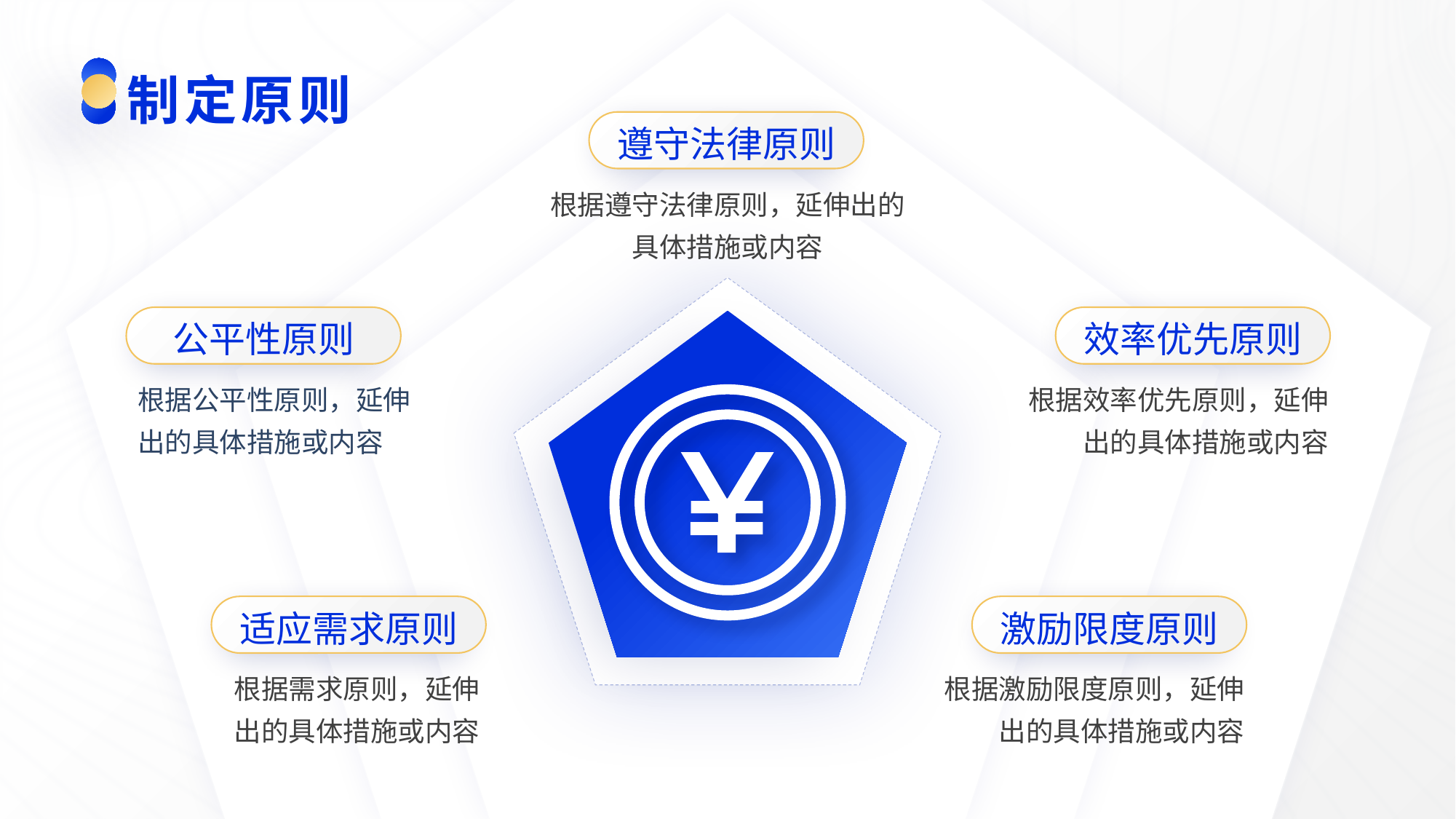

制定原则

遵守法律原则

根据遵守法律原则，延伸出的具体措施或内容

公平性原则
效率优先原则
根据公平性原则，延伸出的具体措施或内容
根据效率优先原则，延伸出的具体措施或内容

适应需求原则
激励限度原则
根据需求原则，延伸出的具体措施或内容
根据激励限度原则，延伸出的具体措施或内容